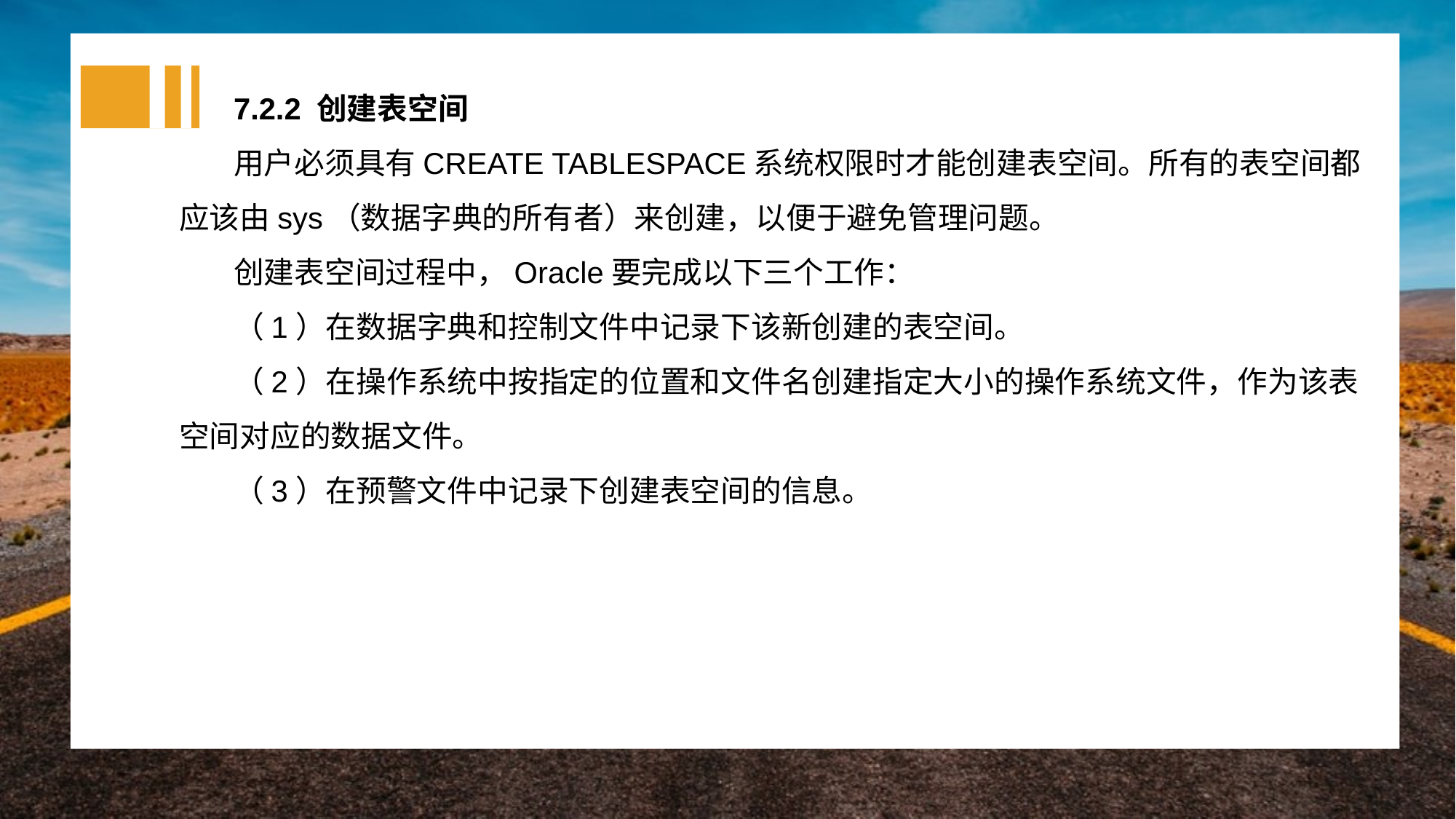

7.2.2 创建表空间
用户必须具有CREATE TABLESPACE系统权限时才能创建表空间。所有的表空间都应该由sys（数据字典的所有者）来创建，以便于避免管理问题。
创建表空间过程中，Oracle要完成以下三个工作：
（1）在数据字典和控制文件中记录下该新创建的表空间。
（2）在操作系统中按指定的位置和文件名创建指定大小的操作系统文件，作为该表空间对应的数据文件。
（3）在预警文件中记录下创建表空间的信息。